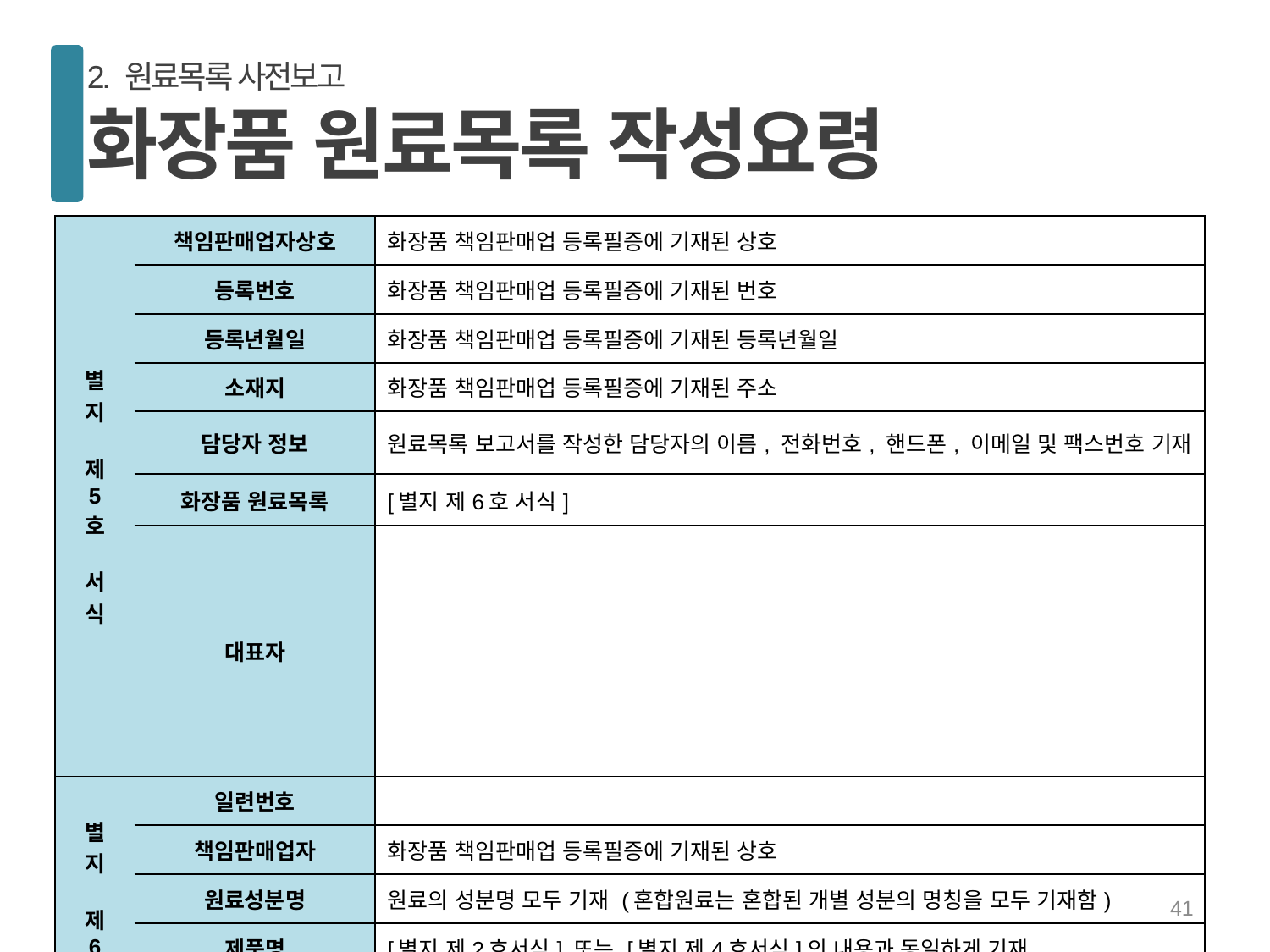

2. 원료목록 사전보고
화장품 원료목록 작성요령
| 별 지 제 5 호 서 식 | 책임판매업자상호 | 화장품 책임판매업 등록필증에 기재된 상호 |
| --- | --- | --- |
|  | 등록번호 | 화장품 책임판매업 등록필증에 기재된 번호 |
|  | 등록년월일 | 화장품 책임판매업 등록필증에 기재된 등록년월일 |
|  | 소재지 | 화장품 책임판매업 등록필증에 기재된 주소 |
|  | 담당자 정보 | 원료목록 보고서를 작성한 담당자의 이름, 전화번호, 핸드폰, 이메일 및 팩스번호 기재 |
|  | 화장품 원료목록 | [별지 제6호 서식] |
|  | 대표자 |  |
| 별 지 제 6 호 서 식 | 일련번호 |  |
|  | 책임판매업자 | 화장품 책임판매업 등록필증에 기재된 상호 |
|  | 원료성분명 | 원료의 성분명 모두 기재 (혼합원료는 혼합된 개별 성분의 명칭을 모두 기재함) |
|  | 제품명 | [별지 제2호서식] 또는 [별지 제4호서식]의 내용과 동일하게 기재 |
|  | 유형표시 | [별지 제2호서식] 또는 [별지 제4호서식]의 내용과 동일하게 기재 |
|  | 제조업자 | 해당 화장품의 제조업자 상호 |
|  | 용도 | 수출용의 경우 EXP로 기재 |
41